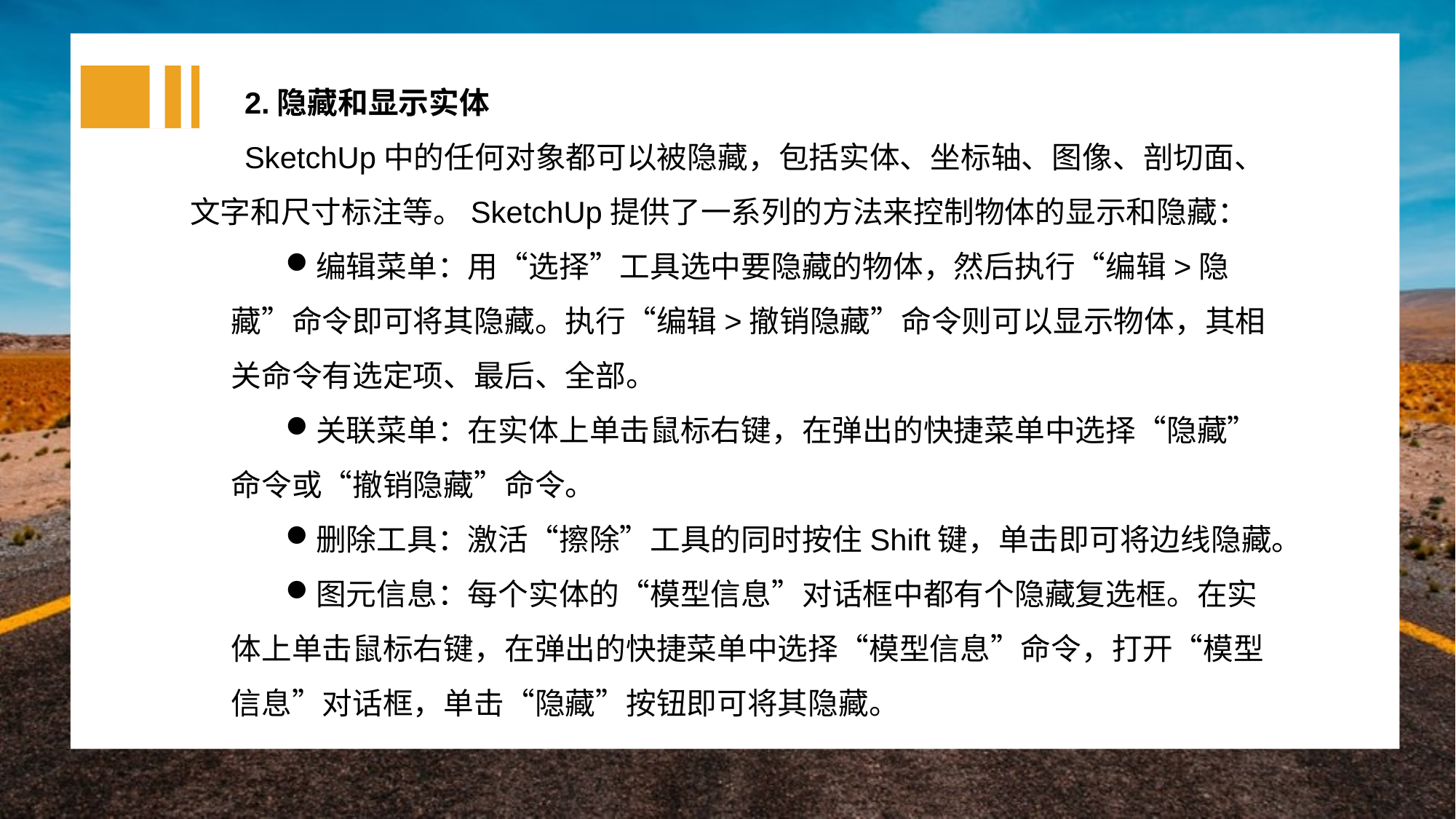

2.隐藏和显示实体
SketchUp中的任何对象都可以被隐藏，包括实体、坐标轴、图像、剖切面、文字和尺寸标注等。SketchUp提供了一系列的方法来控制物体的显示和隐藏：
编辑菜单：用“选择”工具选中要隐藏的物体，然后执行“编辑>隐藏”命令即可将其隐藏。执行“编辑>撤销隐藏”命令则可以显示物体，其相关命令有选定项、最后、全部。
关联菜单：在实体上单击鼠标右键，在弹出的快捷菜单中选择“隐藏”命令或“撤销隐藏”命令。
删除工具：激活“擦除”工具的同时按住Shift键，单击即可将边线隐藏。
图元信息：每个实体的“模型信息”对话框中都有个隐藏复选框。在实体上单击鼠标右键，在弹出的快捷菜单中选择“模型信息”命令，打开“模型信息”对话框，单击“隐藏”按钮即可将其隐藏。